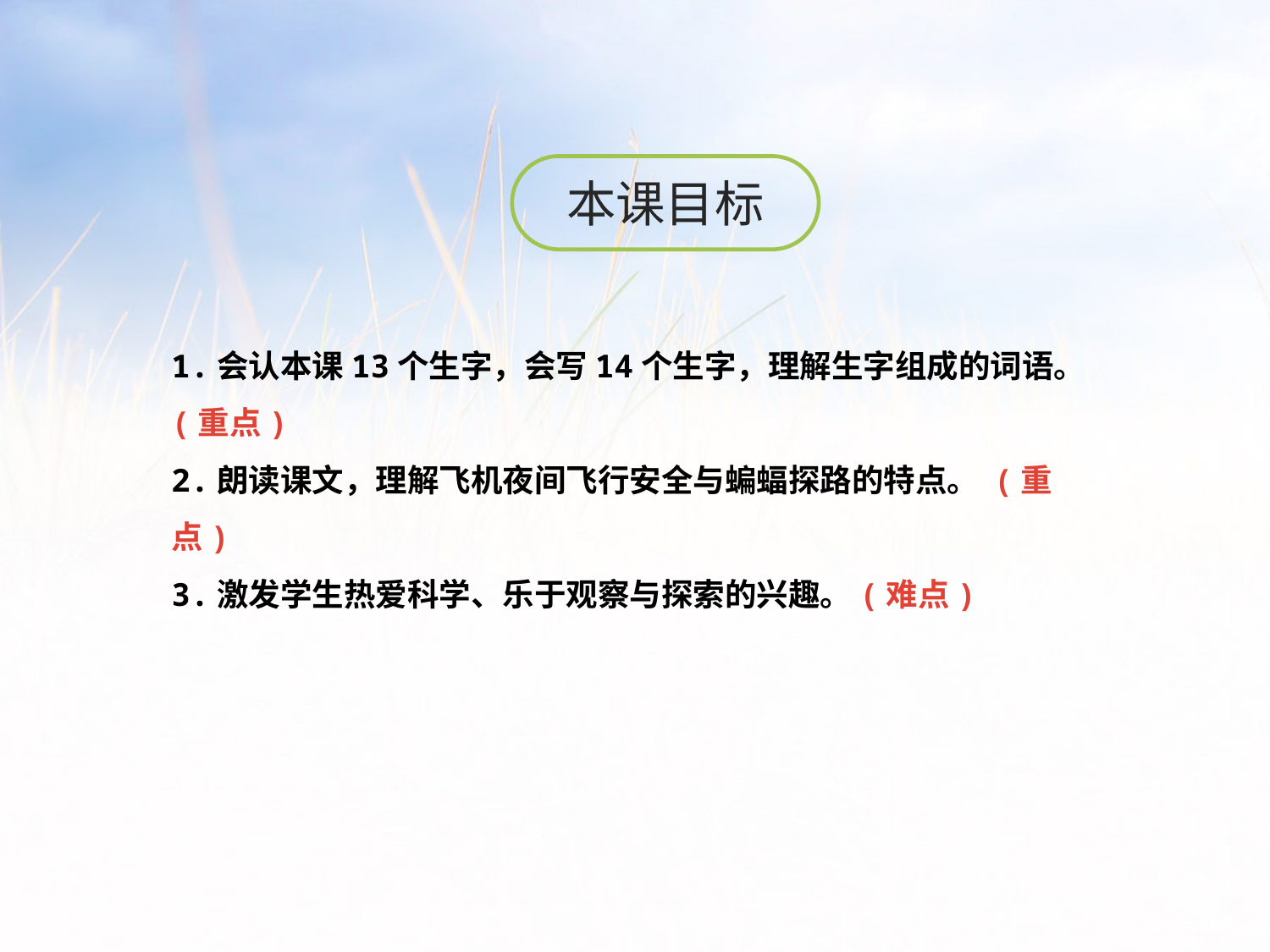

本课目标
1.会认本课13个生字，会写14个生字，理解生字组成的词语。 (重点)
2.朗读课文，理解飞机夜间飞行安全与蝙蝠探路的特点。 (重点)
3.激发学生热爱科学、乐于观察与探索的兴趣。(难点)